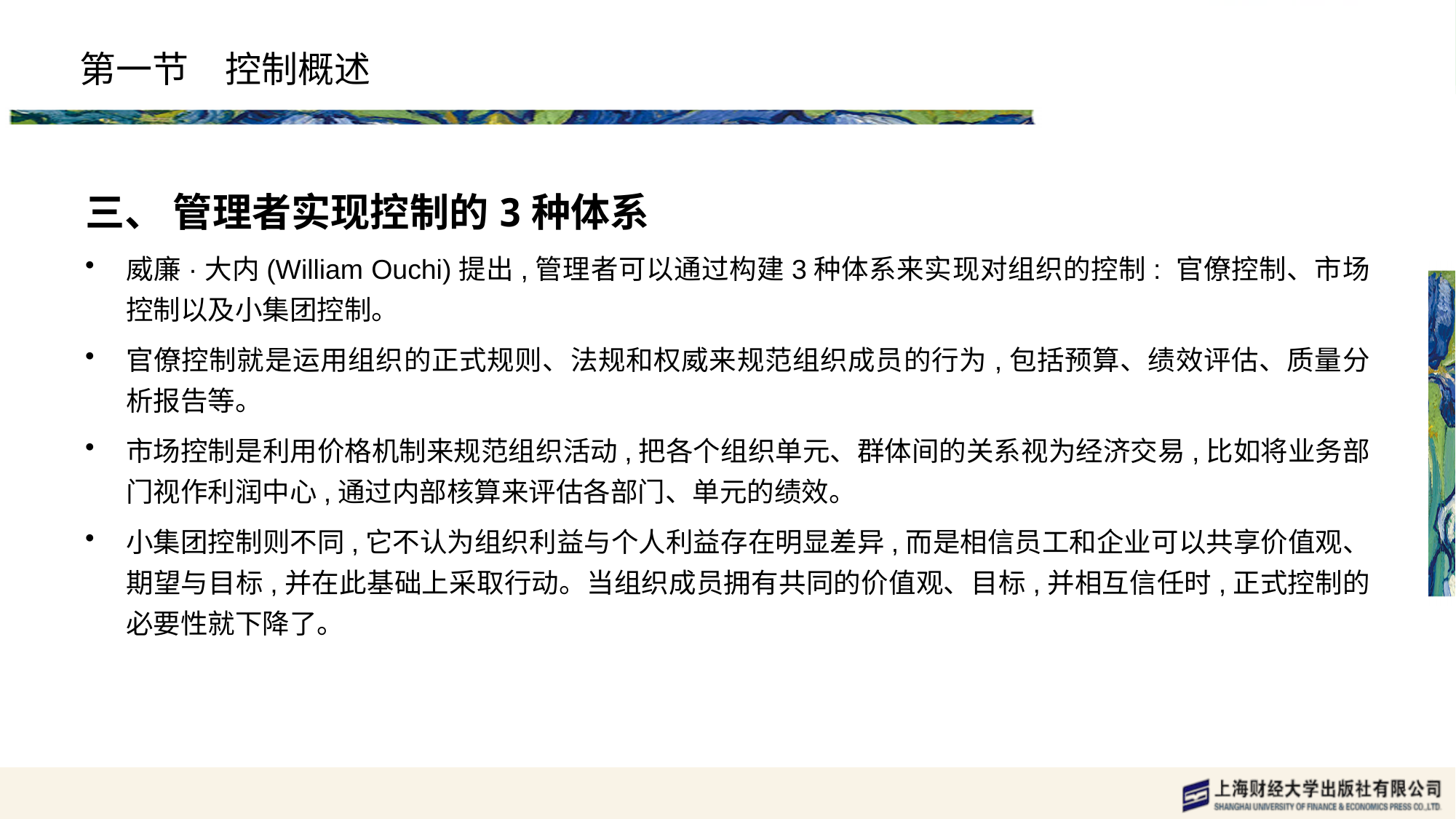

# 第一节　控制概述
三、 管理者实现控制的3种体系
威廉·大内(William Ouchi)提出,管理者可以通过构建3种体系来实现对组织的控制: 官僚控制、市场控制以及小集团控制。
官僚控制就是运用组织的正式规则、法规和权威来规范组织成员的行为,包括预算、绩效评估、质量分析报告等。
市场控制是利用价格机制来规范组织活动,把各个组织单元、群体间的关系视为经济交易,比如将业务部门视作利润中心,通过内部核算来评估各部门、单元的绩效。
小集团控制则不同,它不认为组织利益与个人利益存在明显差异,而是相信员工和企业可以共享价值观、期望与目标,并在此基础上采取行动。当组织成员拥有共同的价值观、目标,并相互信任时,正式控制的必要性就下降了。